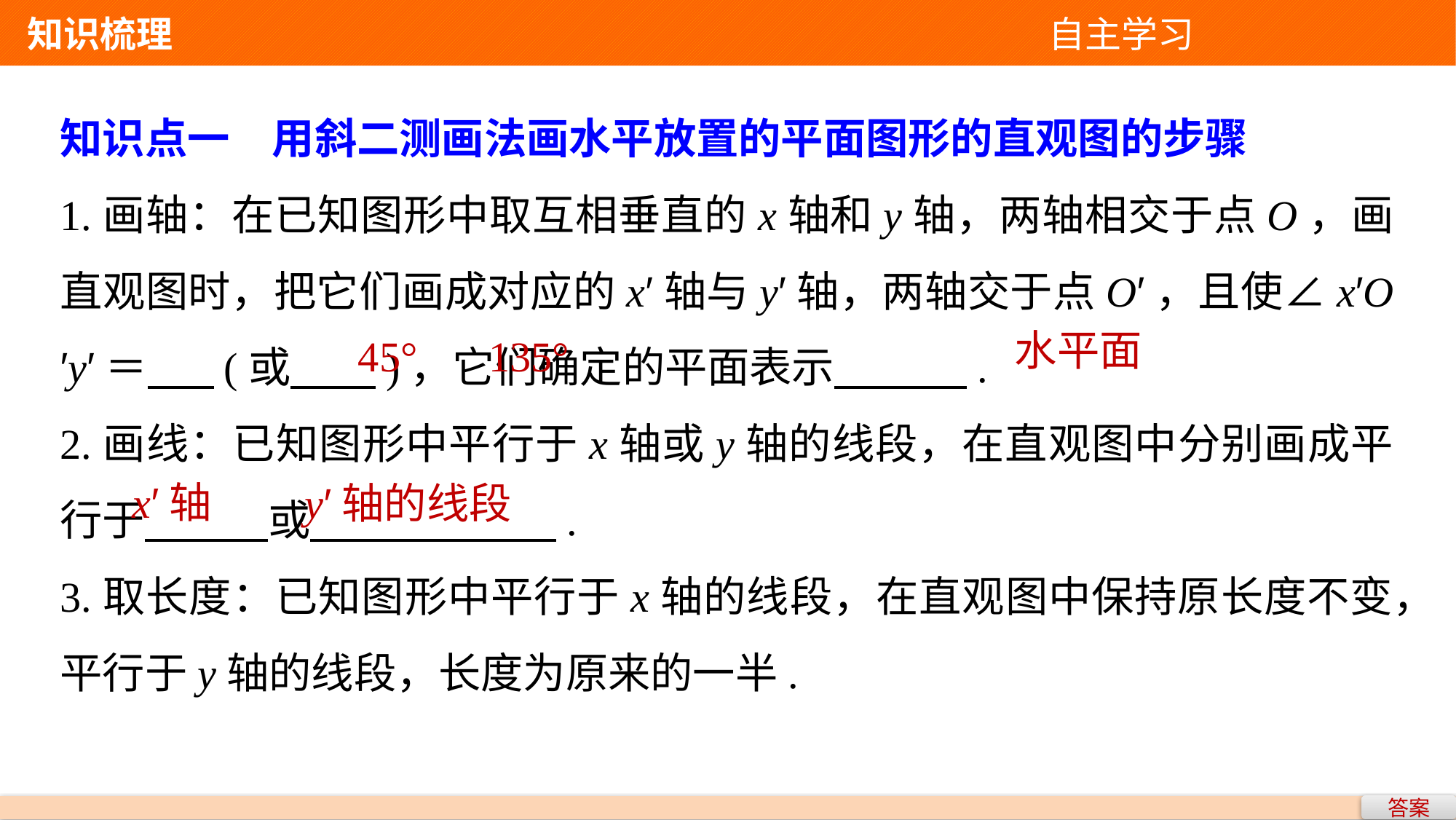

知识梳理                                                                                                           自主学习
知识点一　用斜二测画法画水平放置的平面图形的直观图的步骤
1.画轴：在已知图形中取互相垂直的x轴和y轴，两轴相交于点O，画直观图时，把它们画成对应的x′轴与y′轴，两轴交于点O′，且使∠x′O′y′＝       (或         )，它们确定的平面表示              .
2.画线：已知图形中平行于x轴或y轴的线段，在直观图中分别画成平行于             或                          .
3.取长度：已知图形中平行于x轴的线段，在直观图中保持原长度不变，平行于y轴的线段，长度为原来的一半.
水平面
45°
135°
x′轴
y′轴的线段
答案